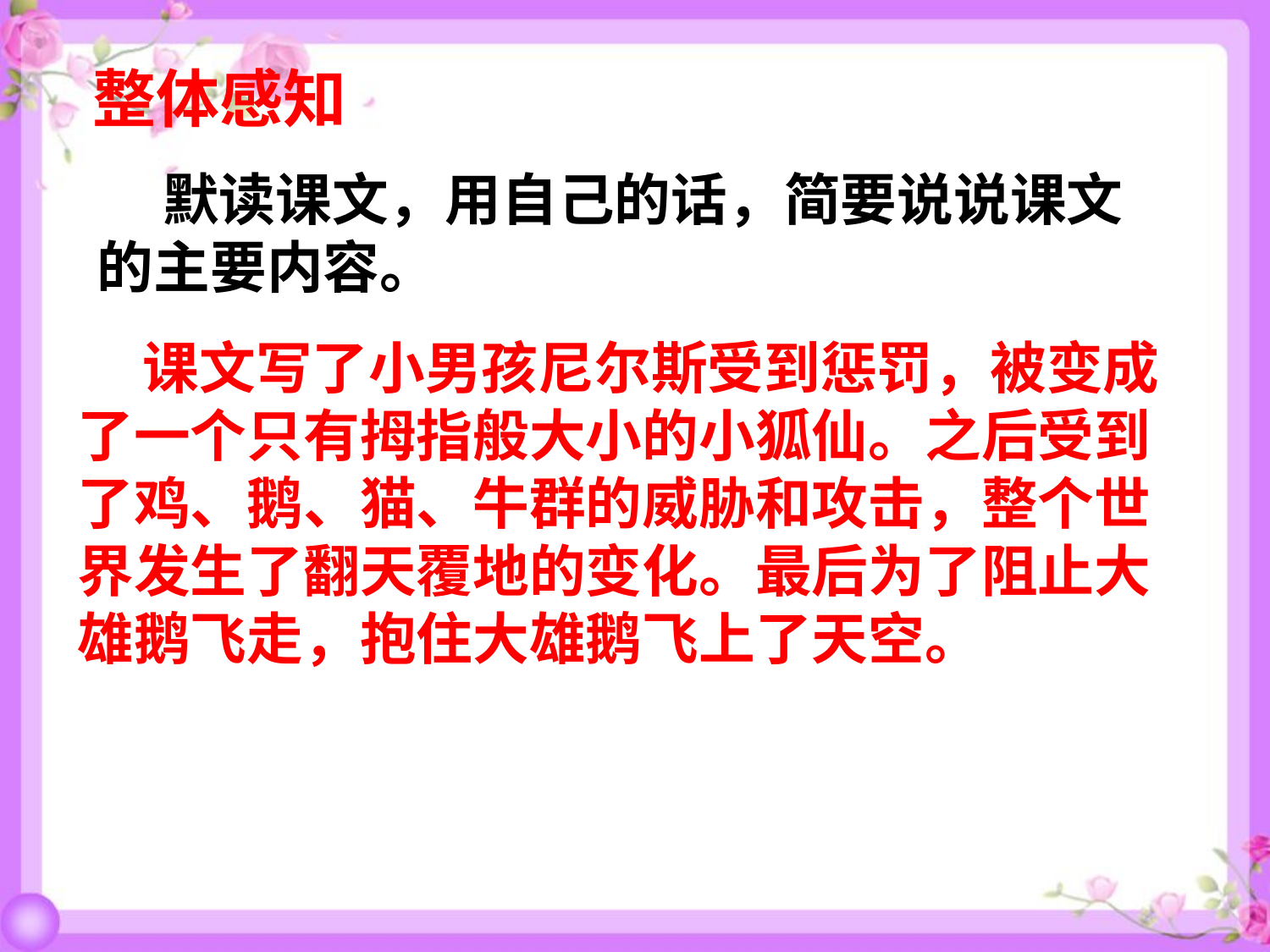

整体感知
    默读课文，用自己的话，简要说说课文的主要内容。
    课文写了小男孩尼尔斯受到惩罚，被变成了一个只有拇指般大小的小狐仙。之后受到了鸡、鹅、猫、牛群的威胁和攻击，整个世界发生了翻天覆地的变化。最后为了阻止大雄鹅飞走，抱住大雄鹅飞上了天空。